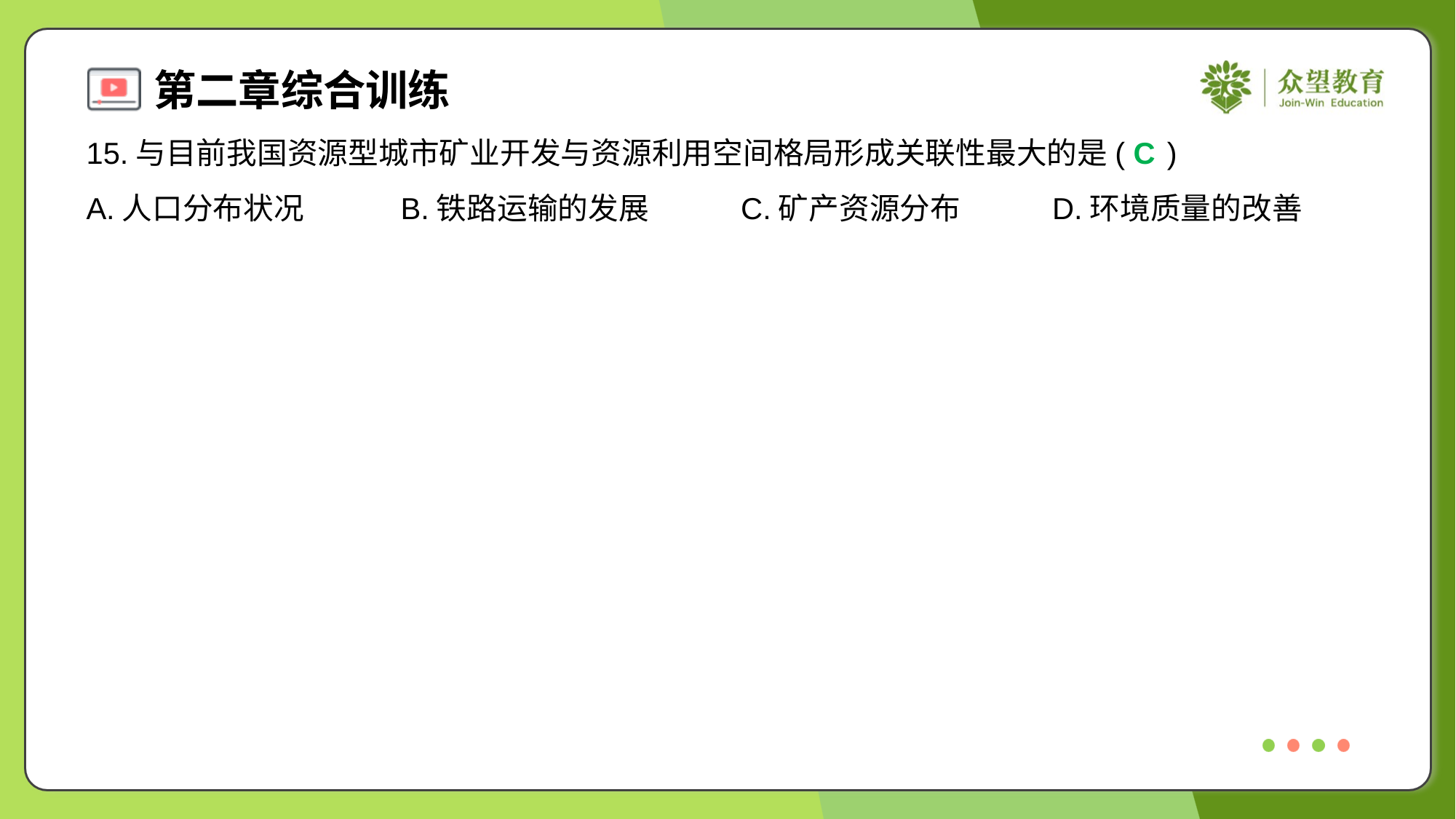

15.与目前我国资源型城市矿业开发与资源利用空间格局形成关联性最大的是(     )
C
A.人口分布状况	B.铁路运输的发展	C.矿产资源分布	D.环境质量的改善